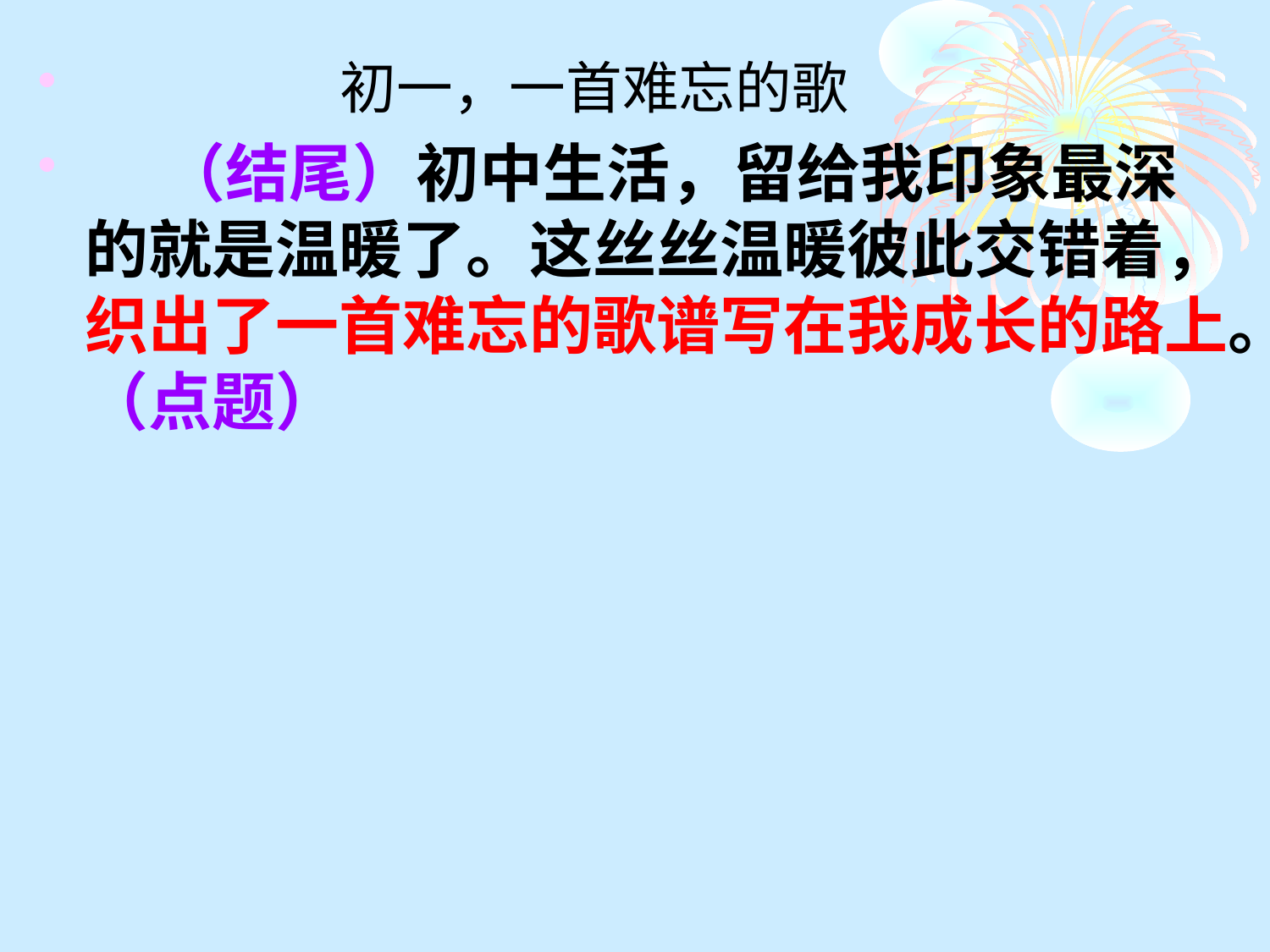

初一，一首难忘的歌
     （结尾）初中生活，留给我印象最深的就是温暖了。这丝丝温暖彼此交错着，织出了一首难忘的歌谱写在我成长的路上。（点题）